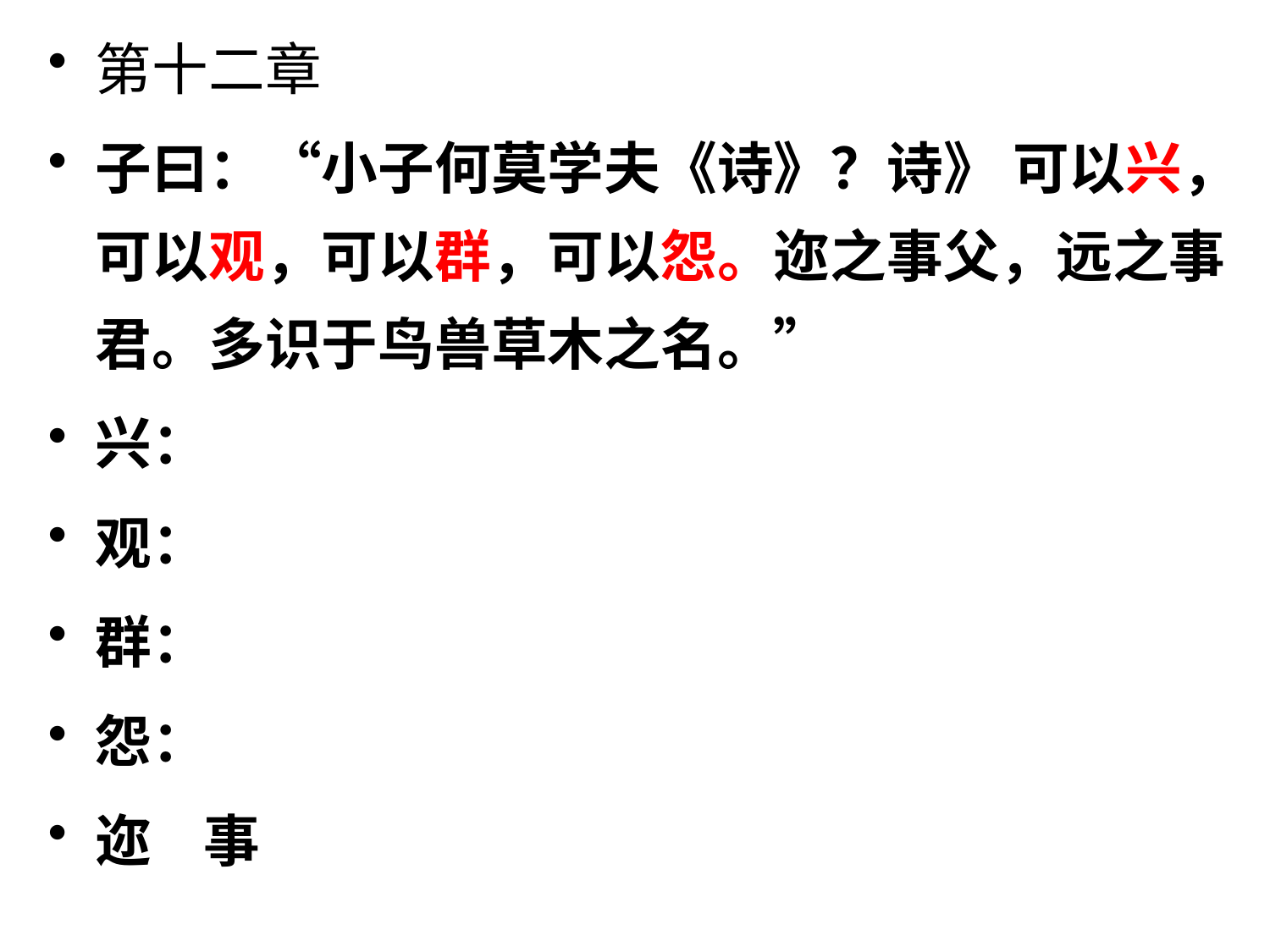

第十二章
子曰：“小子何莫学夫《诗》？诗》 可以兴，可以观，可以群，可以怨。迩之事父，远之事君。多识于鸟兽草木之名。”
兴：
观：
群：
怨：
迩    事